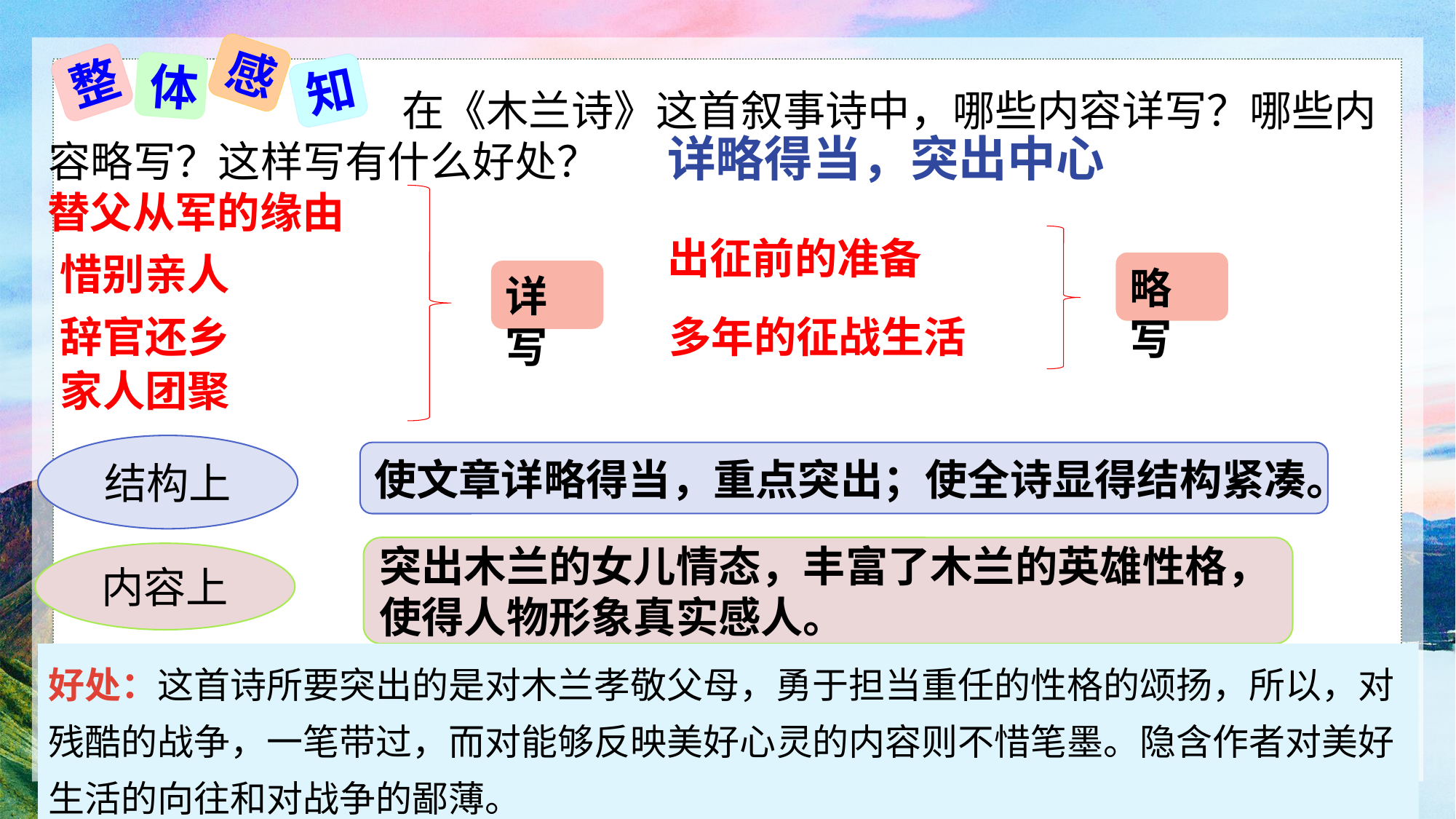

感
整
体
知
                             在《木兰诗》这首叙事诗中，哪些内容详写？哪些内容略写？这样写有什么好处？
详略得当，突出中心
替父从军的缘由

出征前的准备

惜别亲人
略写
详写
辞官还乡
多年的征战生活
家人团聚
结构上
使文章详略得当，重点突出；使全诗显得结构紧凑。
突出木兰的女儿情态，丰富了木兰的英雄性格，使得人物形象真实感人。
内容上
好处：这首诗所要突出的是对木兰孝敬父母，勇于担当重任的性格的颂扬，所以，对残酷的战争，一笔带过，而对能够反映美好心灵的内容则不惜笔墨。隐含作者对美好生活的向往和对战争的鄙薄。